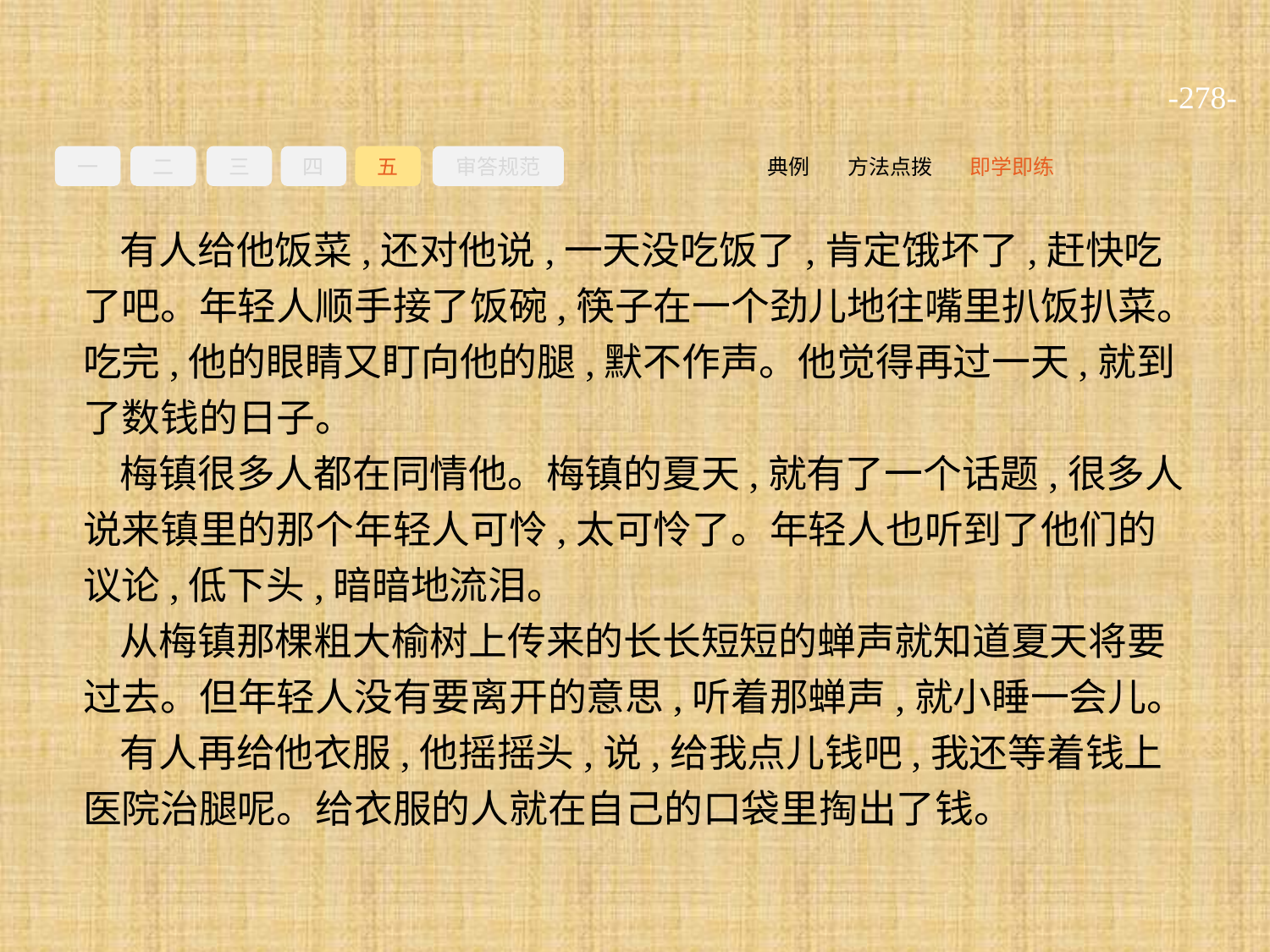

-278-
一
二
三
四
五
审答规范
即学即练
方法点拨
典例
有人给他饭菜,还对他说,一天没吃饭了,肯定饿坏了,赶快吃了吧。年轻人顺手接了饭碗,筷子在一个劲儿地往嘴里扒饭扒菜。吃完,他的眼睛又盯向他的腿,默不作声。他觉得再过一天,就到了数钱的日子。
梅镇很多人都在同情他。梅镇的夏天,就有了一个话题,很多人说来镇里的那个年轻人可怜,太可怜了。年轻人也听到了他们的议论,低下头,暗暗地流泪。
从梅镇那棵粗大榆树上传来的长长短短的蝉声就知道夏天将要过去。但年轻人没有要离开的意思,听着那蝉声,就小睡一会儿。
有人再给他衣服,他摇摇头,说,给我点儿钱吧,我还等着钱上医院治腿呢。给衣服的人就在自己的口袋里掏出了钱。